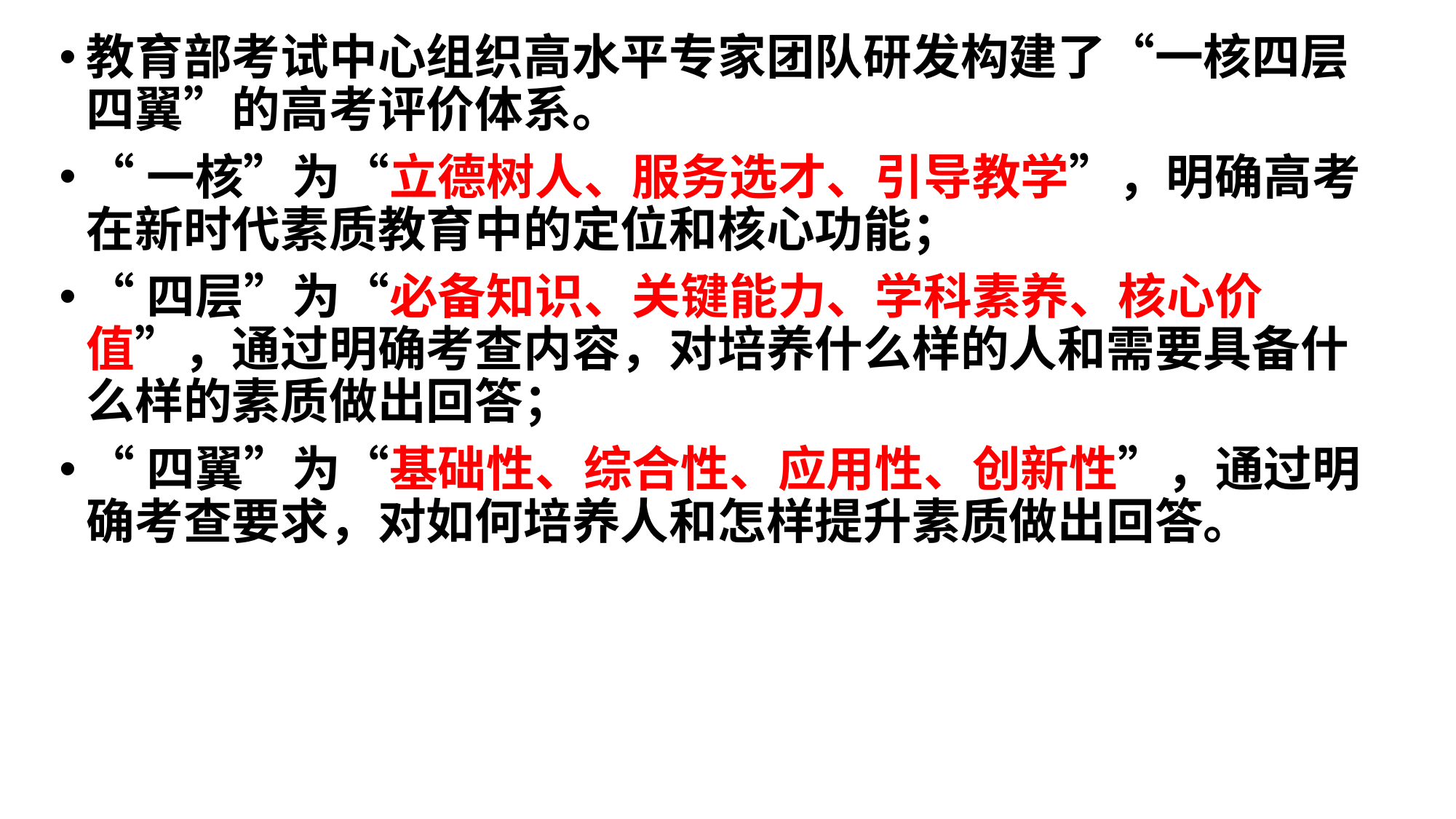

教育部考试中心组织高水平专家团队研发构建了“一核四层四翼”的高考评价体系。
“一核”为“立德树人、服务选才、引导教学”，明确高考在新时代素质教育中的定位和核心功能；
“四层”为“必备知识、关键能力、学科素养、核心价值”，通过明确考查内容，对培养什么样的人和需要具备什么样的素质做出回答；
“四翼”为“基础性、综合性、应用性、创新性”，通过明确考查要求，对如何培养人和怎样提升素质做出回答。